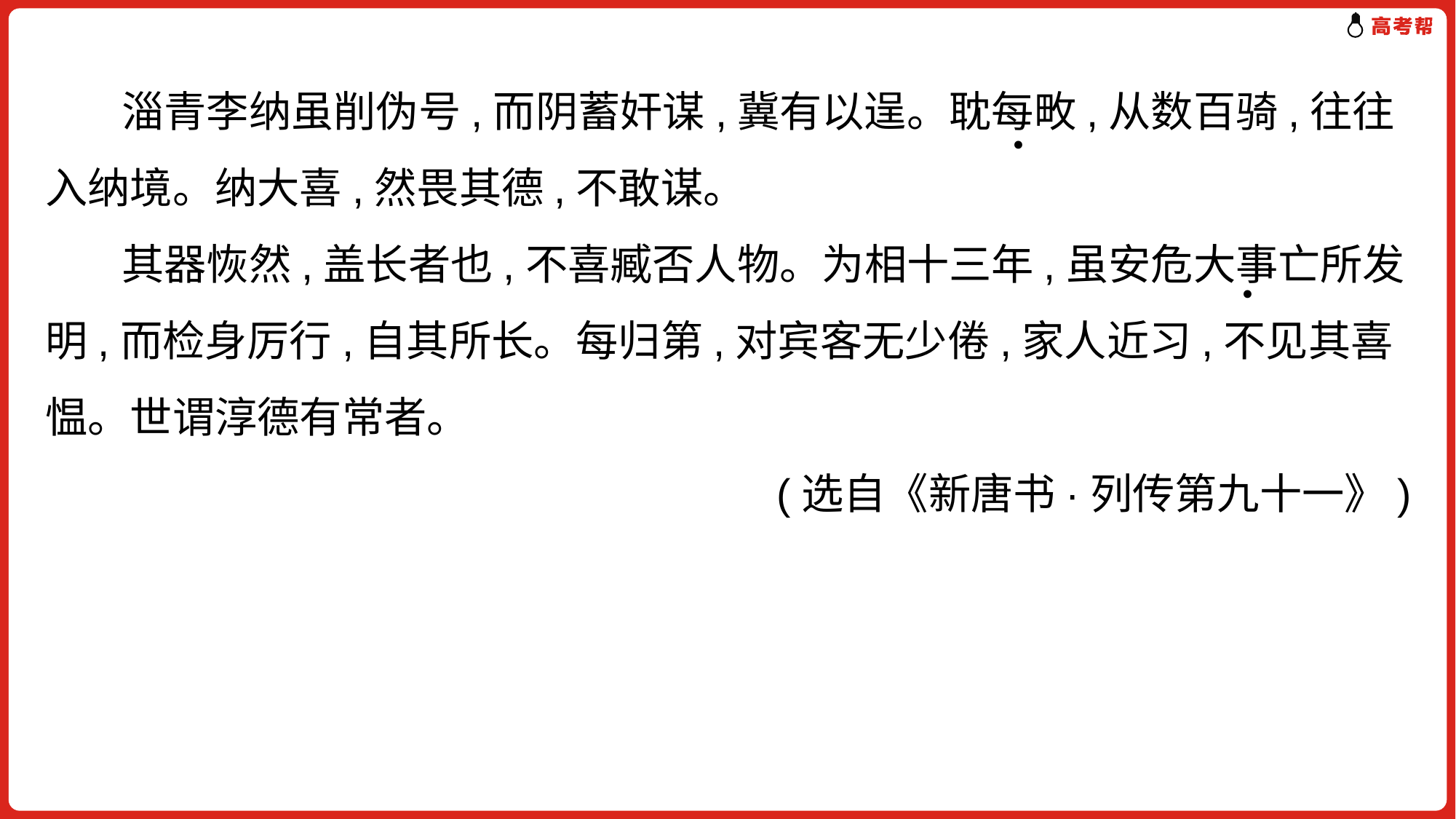

淄青李纳虽削伪号,而阴蓄奸谋,冀有以逞。耽每畋,从数百骑,往往入纳境。纳大喜,然畏其德,不敢谋。
       其器恢然,盖长者也,不喜臧否人物。为相十三年,虽安危大事亡所发明,而检身厉行,自其所长。每归第,对宾客无少倦,家人近习,不见其喜愠。世谓淳德有常者。
(选自《新唐书·列传第九十一》)
.
.